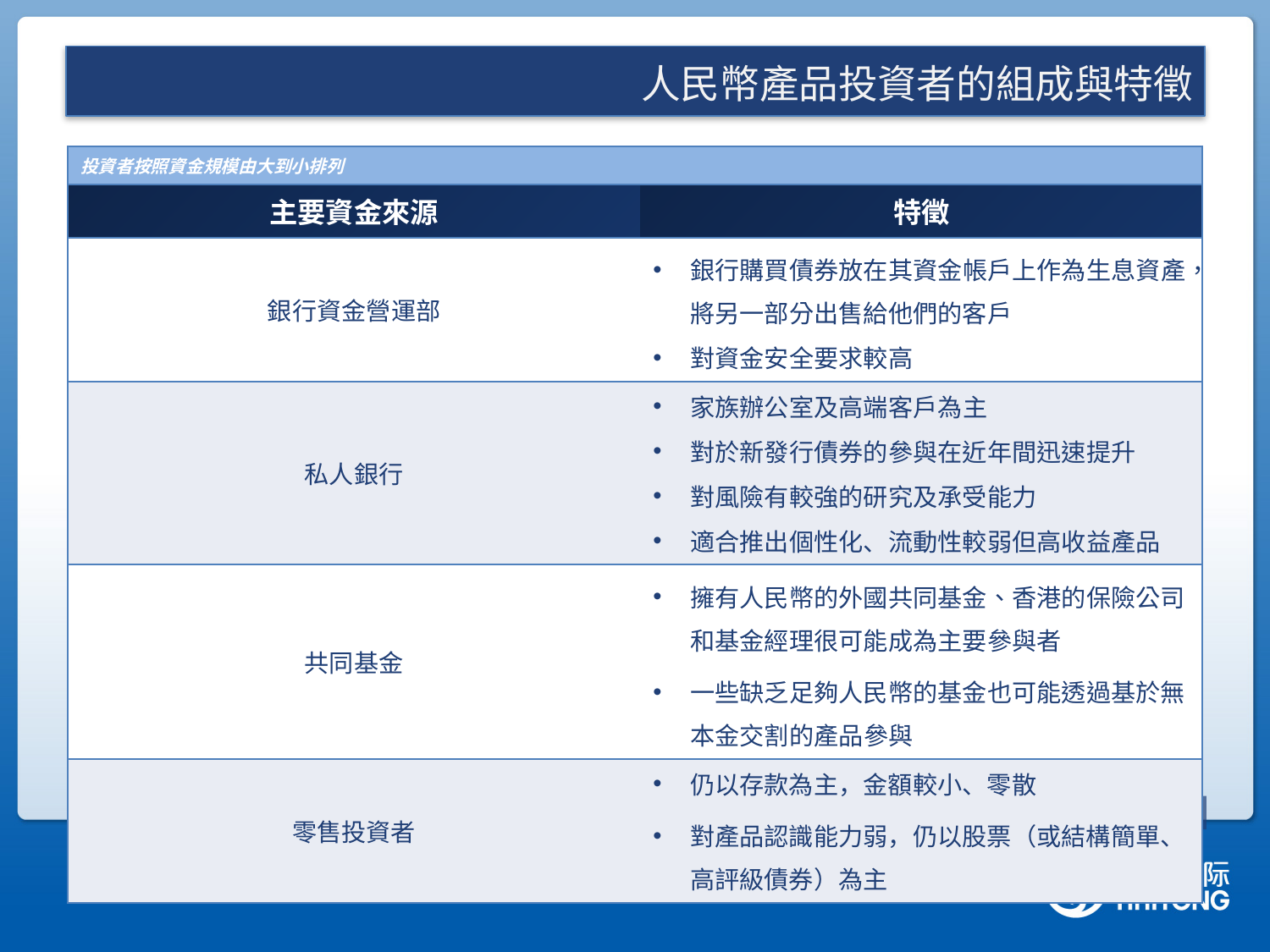

#
人民幣產品投資者的組成與特徵
| 投資者按照資金規模由大到小排列 |  |
| --- | --- |
| 主要資金來源 | 特徵 |
| 銀行資金營運部 | 銀行購買債券放在其資金帳戶上作為生息資產，將另一部分出售給他們的客戶 對資金安全要求較高 |
| 私人銀行 | 家族辦公室及高端客戶為主 對於新發行債券的參與在近年間迅速提升 對風險有較強的研究及承受能力 適合推出個性化、流動性較弱但高收益產品 |
| 共同基金 | 擁有人民幣的外國共同基金、香港的保險公司和基金經理很可能成為主要參與者 一些缺乏足夠人民幣的基金也可能透過基於無本金交割的產品參與 |
| 零售投資者 | 仍以存款為主，金額較小、零散 對產品認識能力弱，仍以股票（或結構簡單、高評級債券）為主 |